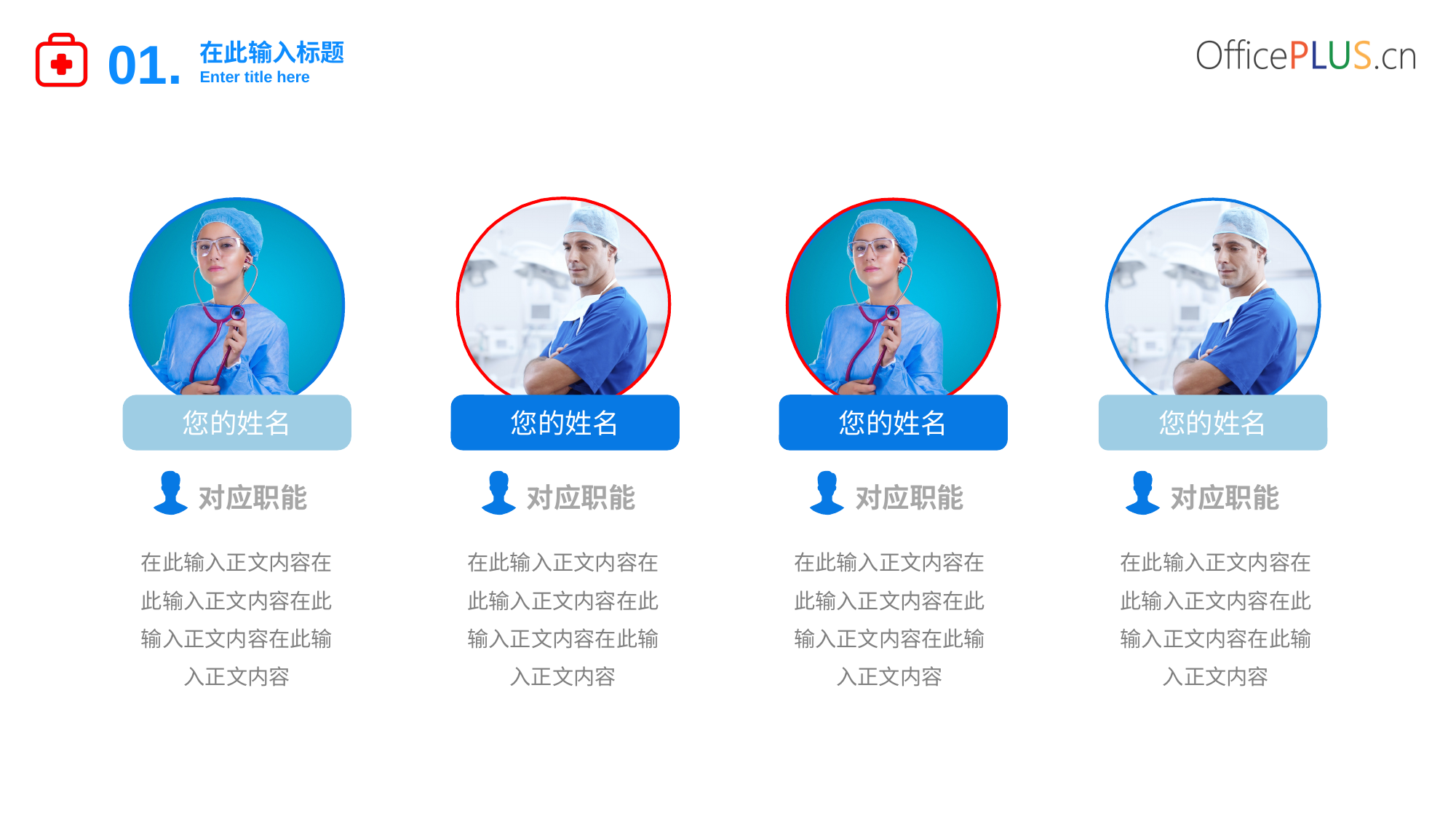

01.
在此输入标题
Enter title here

您的姓名
您的姓名
您的姓名
您的姓名

对应职能
对应职能
对应职能
对应职能
在此输入正文内容在此输入正文内容在此输入正文内容在此输入正文内容
在此输入正文内容在此输入正文内容在此输入正文内容在此输入正文内容
在此输入正文内容在此输入正文内容在此输入正文内容在此输入正文内容
在此输入正文内容在此输入正文内容在此输入正文内容在此输入正文内容